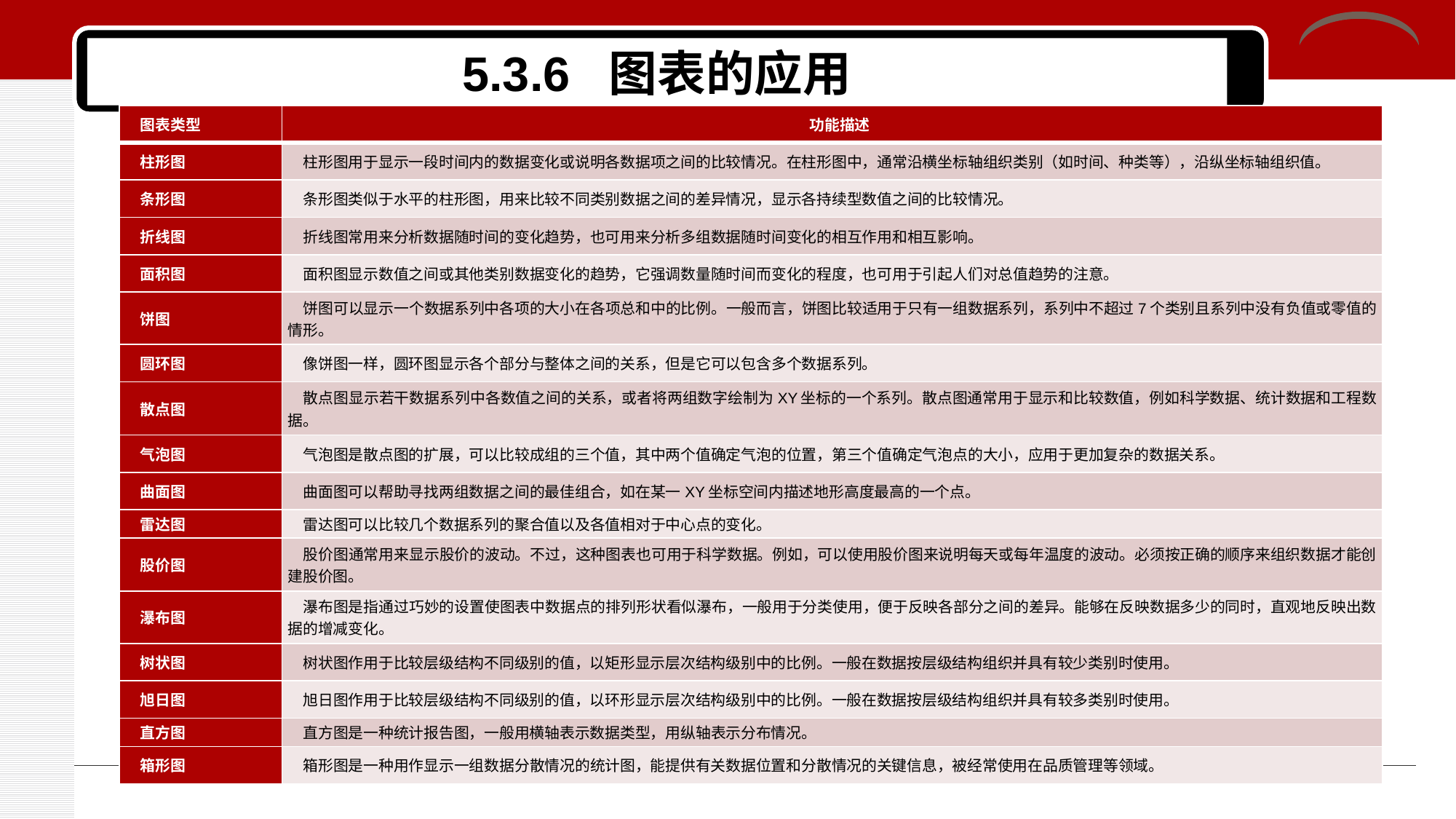

# 5.3.6  图表的应用
| 图表类型 | 功能描述 |
| --- | --- |
| 柱形图 | 柱形图用于显示一段时间内的数据变化或说明各数据项之间的比较情况。在柱形图中，通常沿横坐标轴组织类别（如时间、种类等），沿纵坐标轴组织值。 |
| 条形图 | 条形图类似于水平的柱形图，用来比较不同类别数据之间的差异情况，显示各持续型数值之间的比较情况。 |
| 折线图 | 折线图常用来分析数据随时间的变化趋势，也可用来分析多组数据随时间变化的相互作用和相互影响。 |
| 面积图 | 面积图显示数值之间或其他类别数据变化的趋势，它强调数量随时间而变化的程度，也可用于引起人们对总值趋势的注意。 |
| 饼图 | 饼图可以显示一个数据系列中各项的大小在各项总和中的比例。一般而言，饼图比较适用于只有一组数据系列，系列中不超过7个类别且系列中没有负值或零值的情形。 |
| 圆环图 | 像饼图一样，圆环图显示各个部分与整体之间的关系，但是它可以包含多个数据系列。 |
| 散点图 | 散点图显示若干数据系列中各数值之间的关系，或者将两组数字绘制为XY坐标的一个系列。散点图通常用于显示和比较数值，例如科学数据、统计数据和工程数据。 |
| 气泡图 | 气泡图是散点图的扩展，可以比较成组的三个值，其中两个值确定气泡的位置，第三个值确定气泡点的大小，应用于更加复杂的数据关系。 |
| 曲面图 | 曲面图可以帮助寻找两组数据之间的最佳组合，如在某一XY坐标空间内描述地形高度最高的一个点。 |
| 雷达图 | 雷达图可以比较几个数据系列的聚合值以及各值相对于中心点的变化。 |
| 股价图 | 股价图通常用来显示股价的波动。不过，这种图表也可用于科学数据。例如，可以使用股价图来说明每天或每年温度的波动。必须按正确的顺序来组织数据才能创建股价图。 |
| 瀑布图 | 瀑布图是指通过巧妙的设置使图表中数据点的排列形状看似瀑布，一般用于分类使用，便于反映各部分之间的差异。能够在反映数据多少的同时，直观地反映出数据的增减变化。 |
| 树状图 | 树状图作用于比较层级结构不同级别的值，以矩形显示层次结构级别中的比例。一般在数据按层级结构组织并具有较少类别时使用。 |
| 旭日图 | 旭日图作用于比较层级结构不同级别的值，以环形显示层次结构级别中的比例。一般在数据按层级结构组织并具有较多类别时使用。 |
| 直方图 | 直方图是一种统计报告图，一般用横轴表示数据类型，用纵轴表示分布情况。 |
| 箱形图 | 箱形图是一种用作显示一组数据分散情况的统计图，能提供有关数据位置和分散情况的关键信息，被经常使用在品质管理等领域。 |